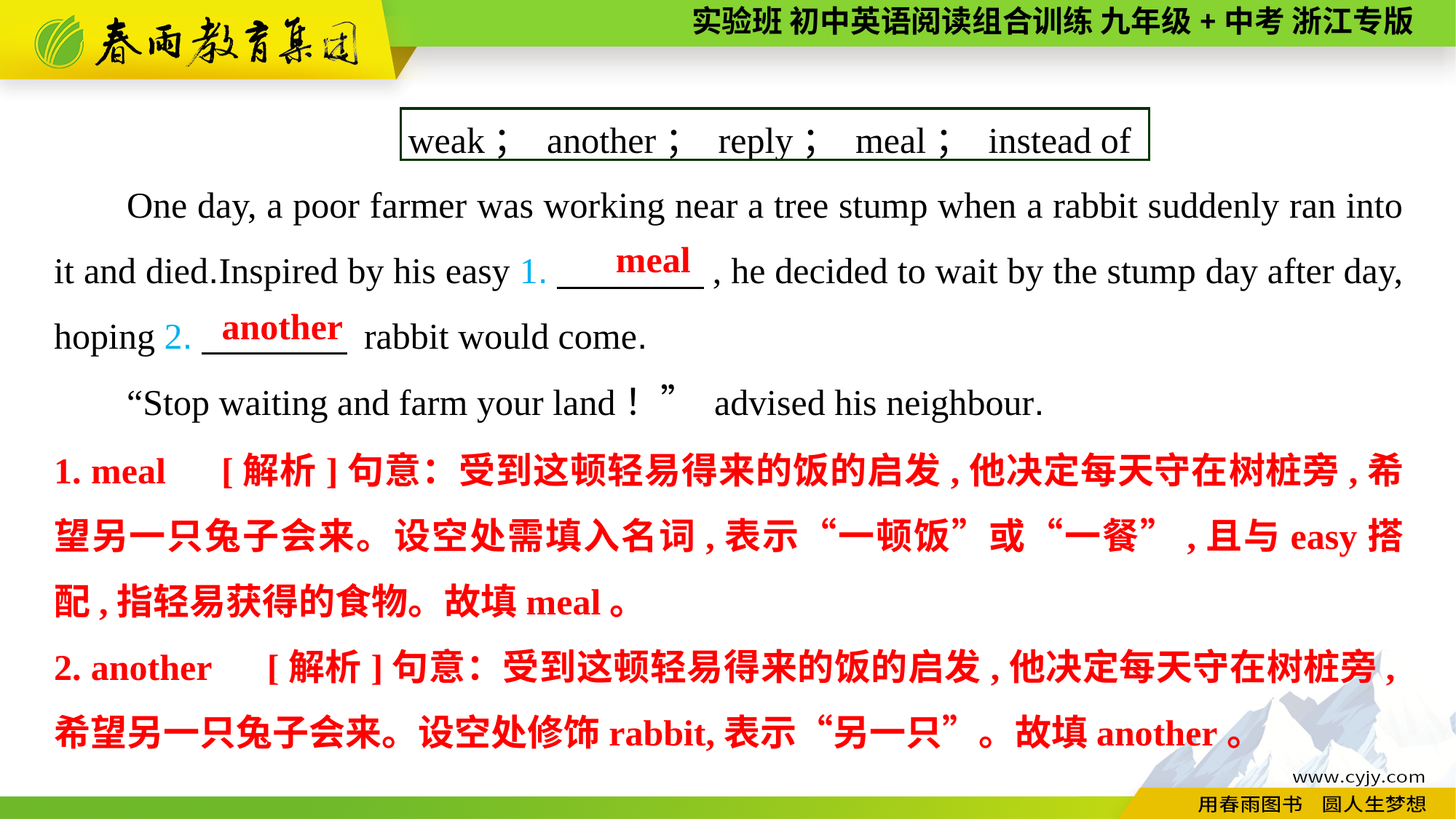

weak； another； reply； meal； instead of
One day, a poor farmer was working near a tree stump when a rabbit suddenly ran into it and died.Inspired by his easy 1.　　　　, he decided to wait by the stump day after day, hoping 2.　　　　 rabbit would come.
“Stop waiting and farm your land！” advised his neighbour.

meal
another
1. meal　[解析]句意：受到这顿轻易得来的饭的启发,他决定每天守在树桩旁,希望另一只兔子会来。设空处需填入名词,表示“一顿饭”或“一餐”,且与easy搭配,指轻易获得的食物。故填meal。
2. another　[解析]句意：受到这顿轻易得来的饭的启发,他决定每天守在树桩旁,希望另一只兔子会来。设空处修饰rabbit,表示“另一只”。故填another。